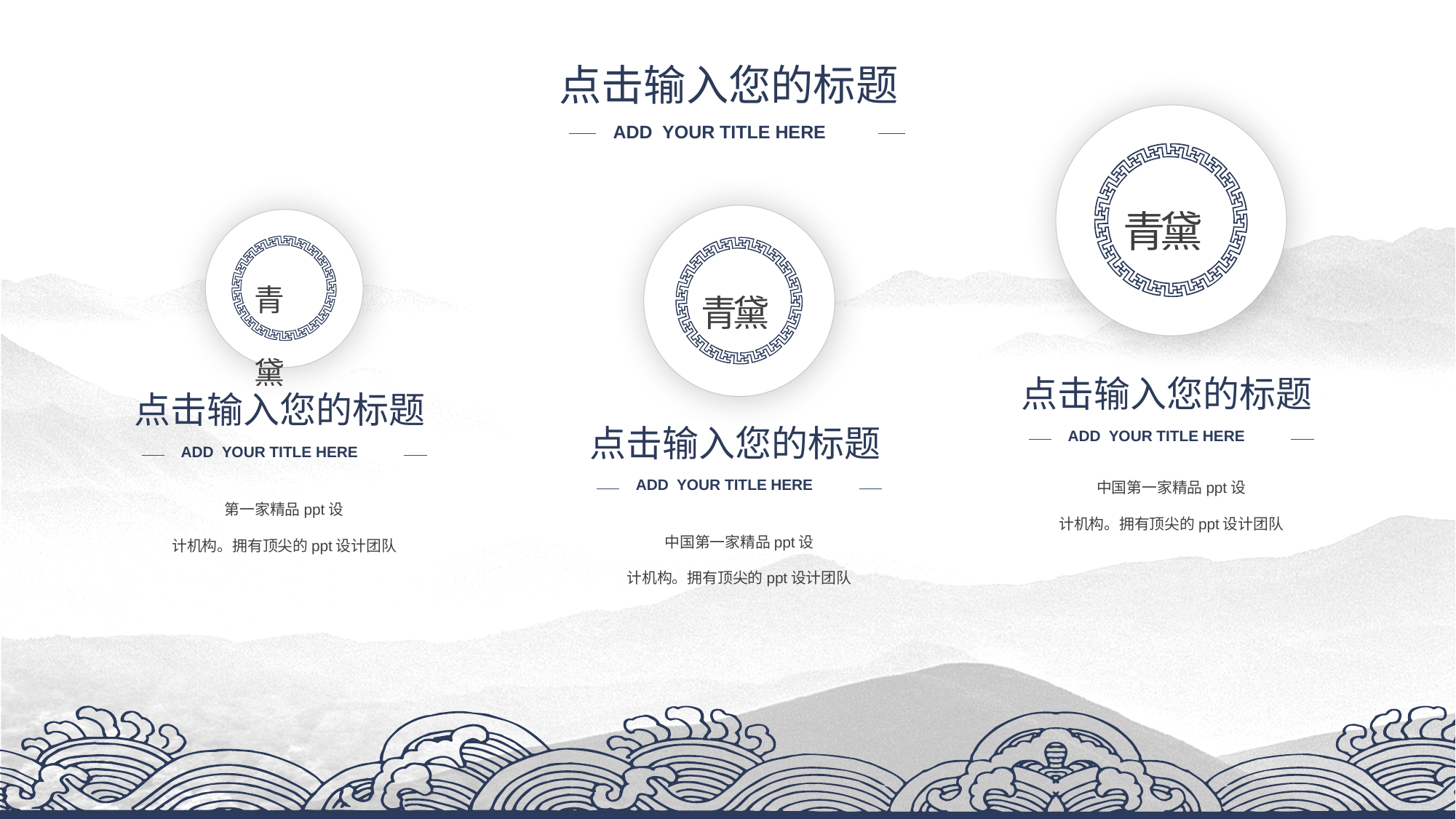

点击输入您的标题
ADD  YOUR TITLE HERE

青黛

青黛

青黛
点击输入您的标题
ADD  YOUR TITLE HERE
点击输入您的标题
ADD  YOUR TITLE HERE
点击输入您的标题
ADD  YOUR TITLE HERE
中国第一家精品ppt设
计机构。拥有顶尖的ppt设计团队
第一家精品ppt设
计机构。拥有顶尖的ppt设计团队
中国第一家精品ppt设
计机构。拥有顶尖的ppt设计团队